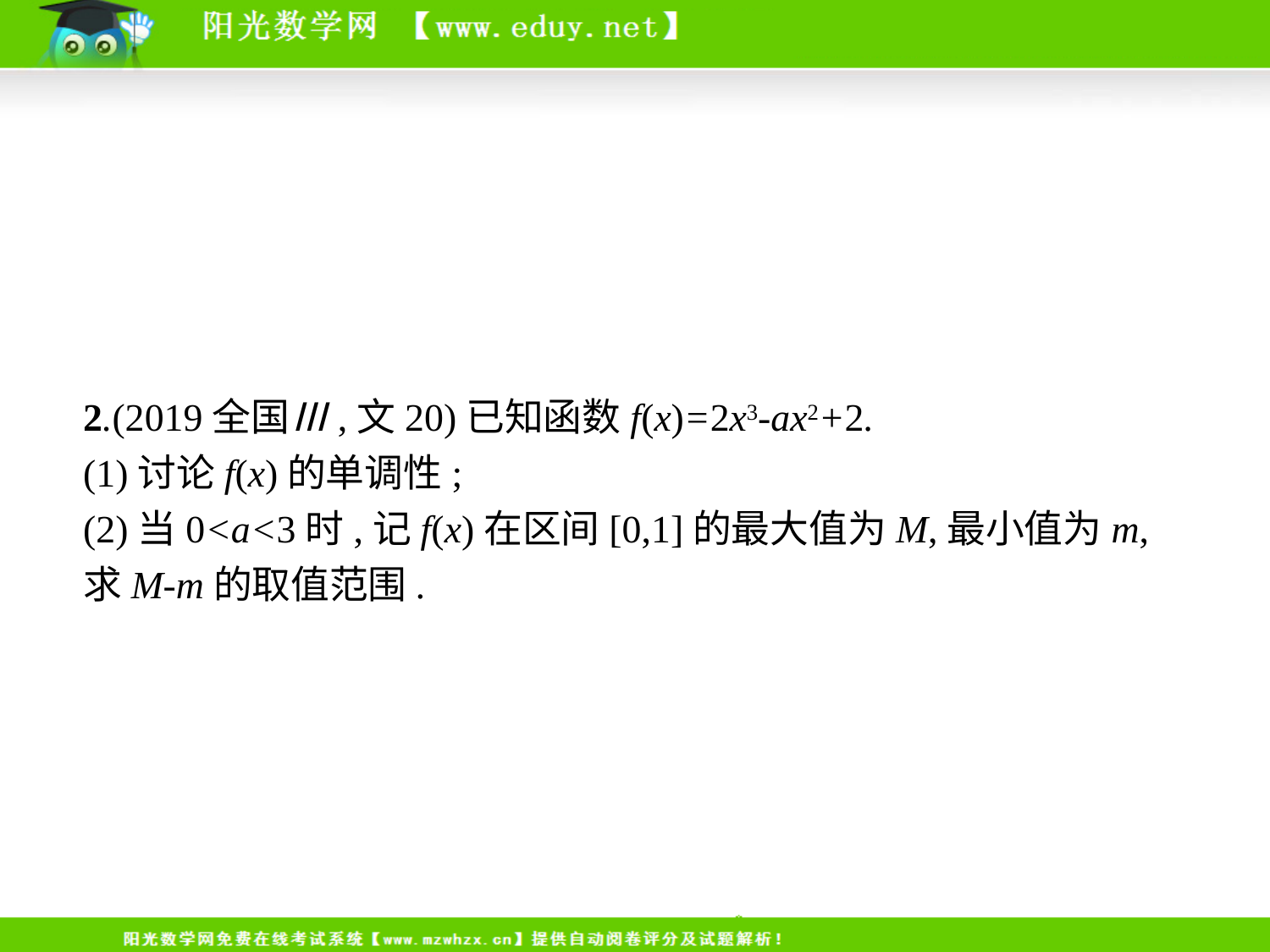

2.(2019全国Ⅲ,文20)已知函数f(x)=2x3-ax2+2.
(1)讨论f(x)的单调性;
(2)当0<a<3时,记f(x)在区间[0,1]的最大值为M,最小值为m,求M-m的取值范围.